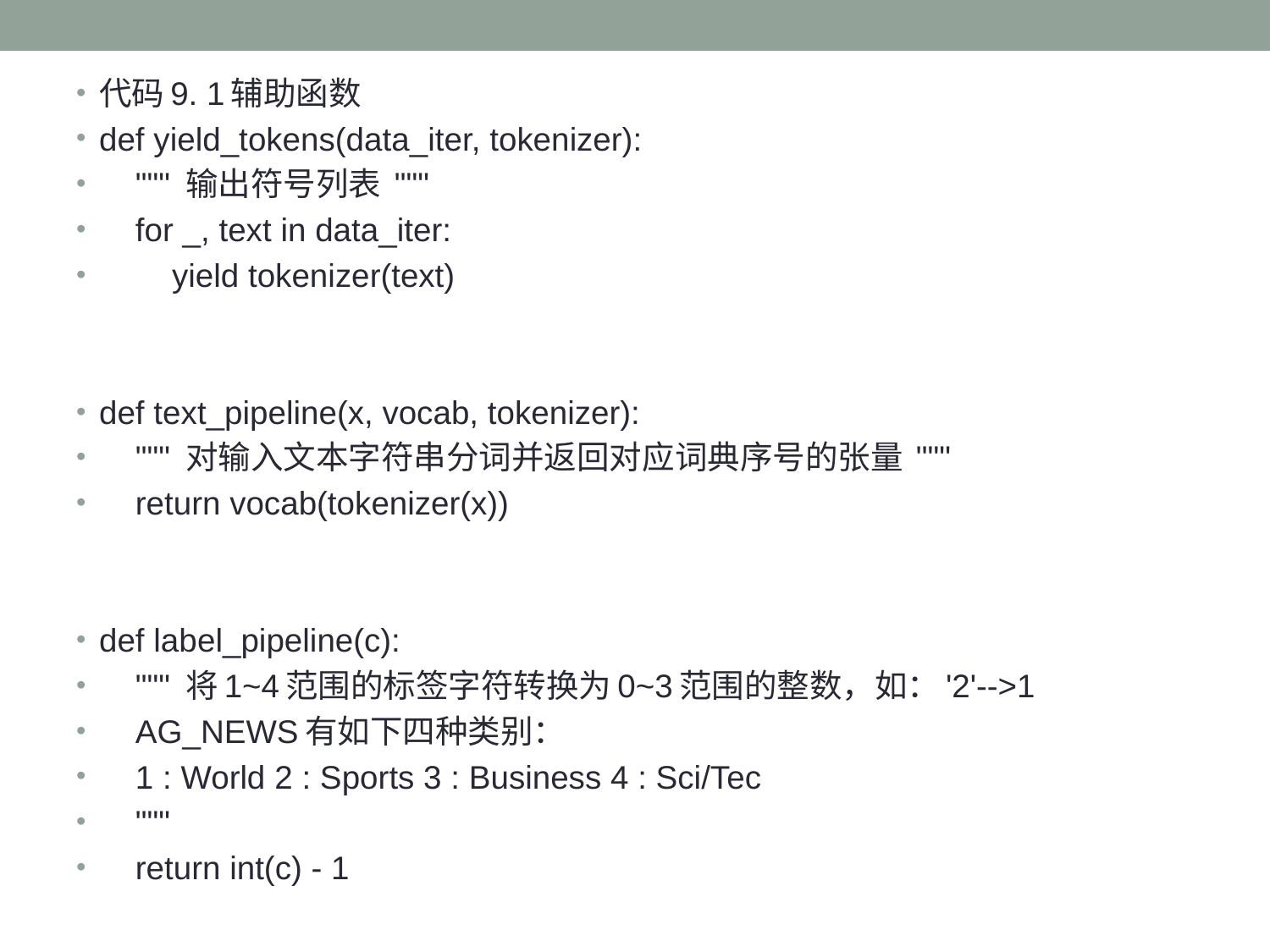

代码9. 1辅助函数
def yield_tokens(data_iter, tokenizer):
    """ 输出符号列表 """
    for _, text in data_iter:
        yield tokenizer(text)

def text_pipeline(x, vocab, tokenizer):
    """ 对输入文本字符串分词并返回对应词典序号的张量 """
    return vocab(tokenizer(x))

def label_pipeline(c):
    """ 将1~4范围的标签字符转换为0~3范围的整数，如：'2'-->1
    AG_NEWS有如下四种类别：
    1 : World 2 : Sports 3 : Business 4 : Sci/Tec
    """
    return int(c) - 1